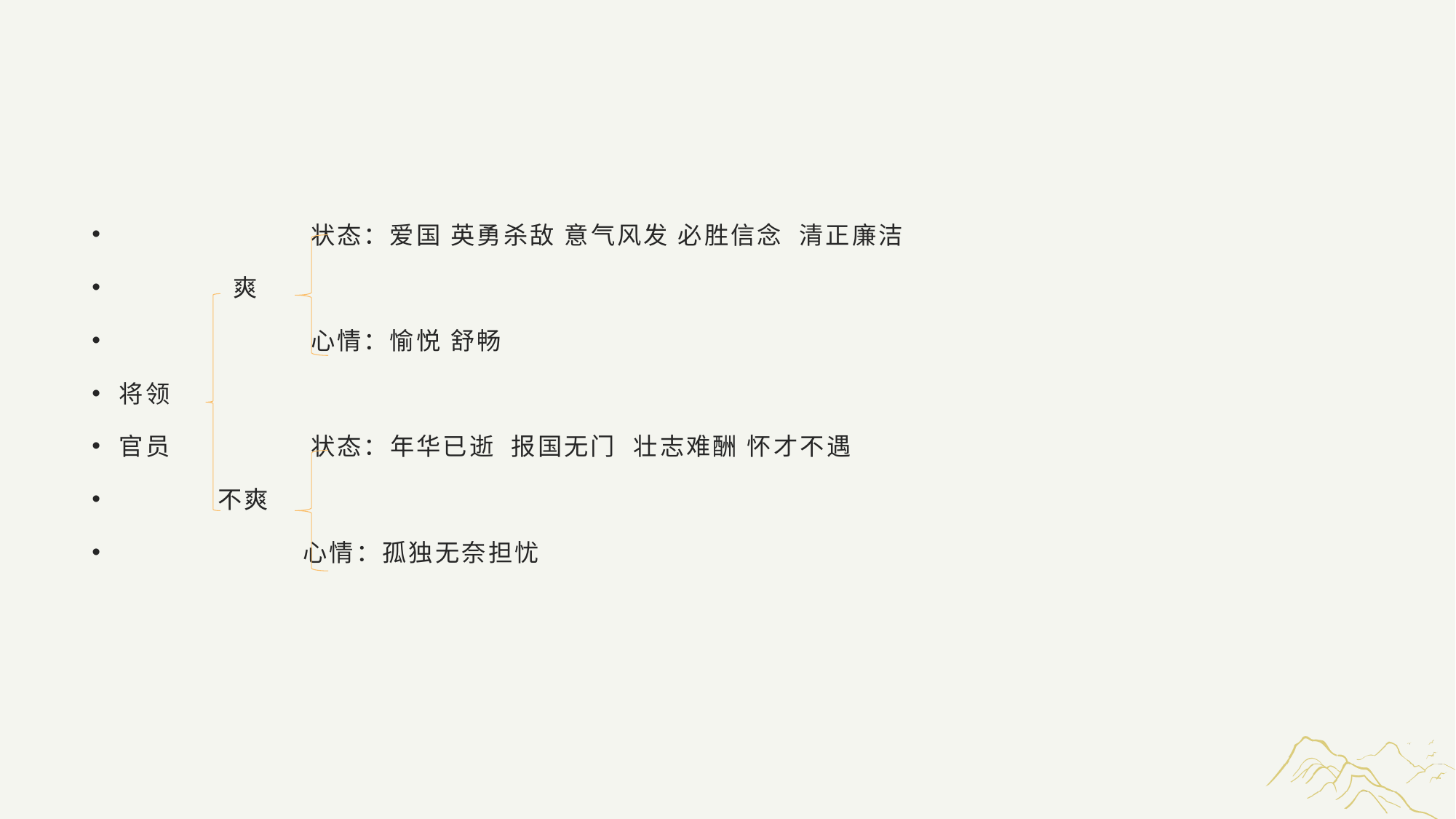

#

                        状态：爱国 英勇杀敌 意气风发 必胜信念  清正廉洁
              爽
                        心情：愉悦 舒畅
将领
官员                  状态：年华已逝  报国无门  壮志难酬 怀才不遇
            不爽
                       心情：孤独无奈担忧